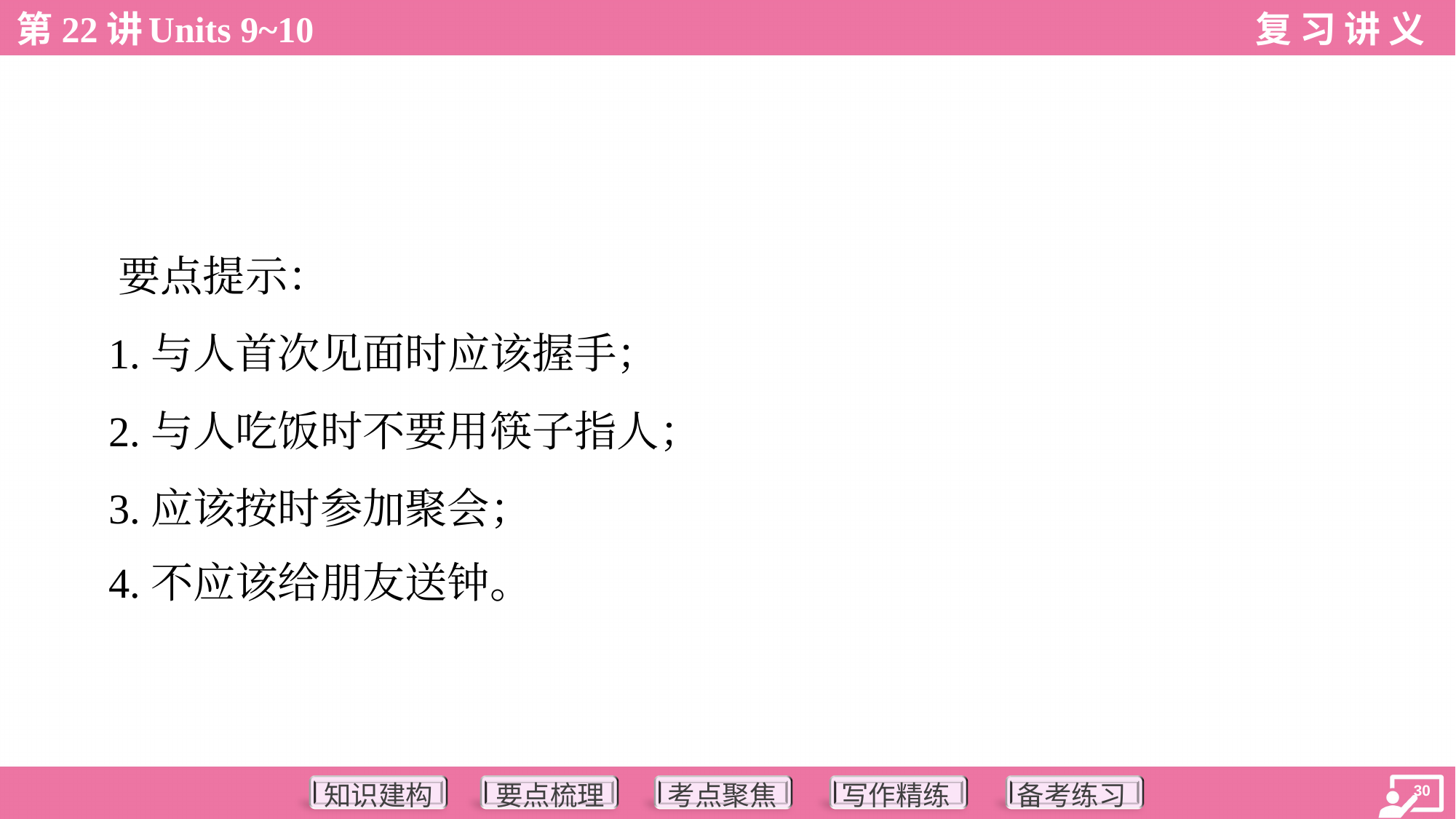

要点提示：
    1.与人首次见面时应该握手；
    2.与人吃饭时不要用筷子指人；
    3.应该按时参加聚会；
    4.不应该给朋友送钟。